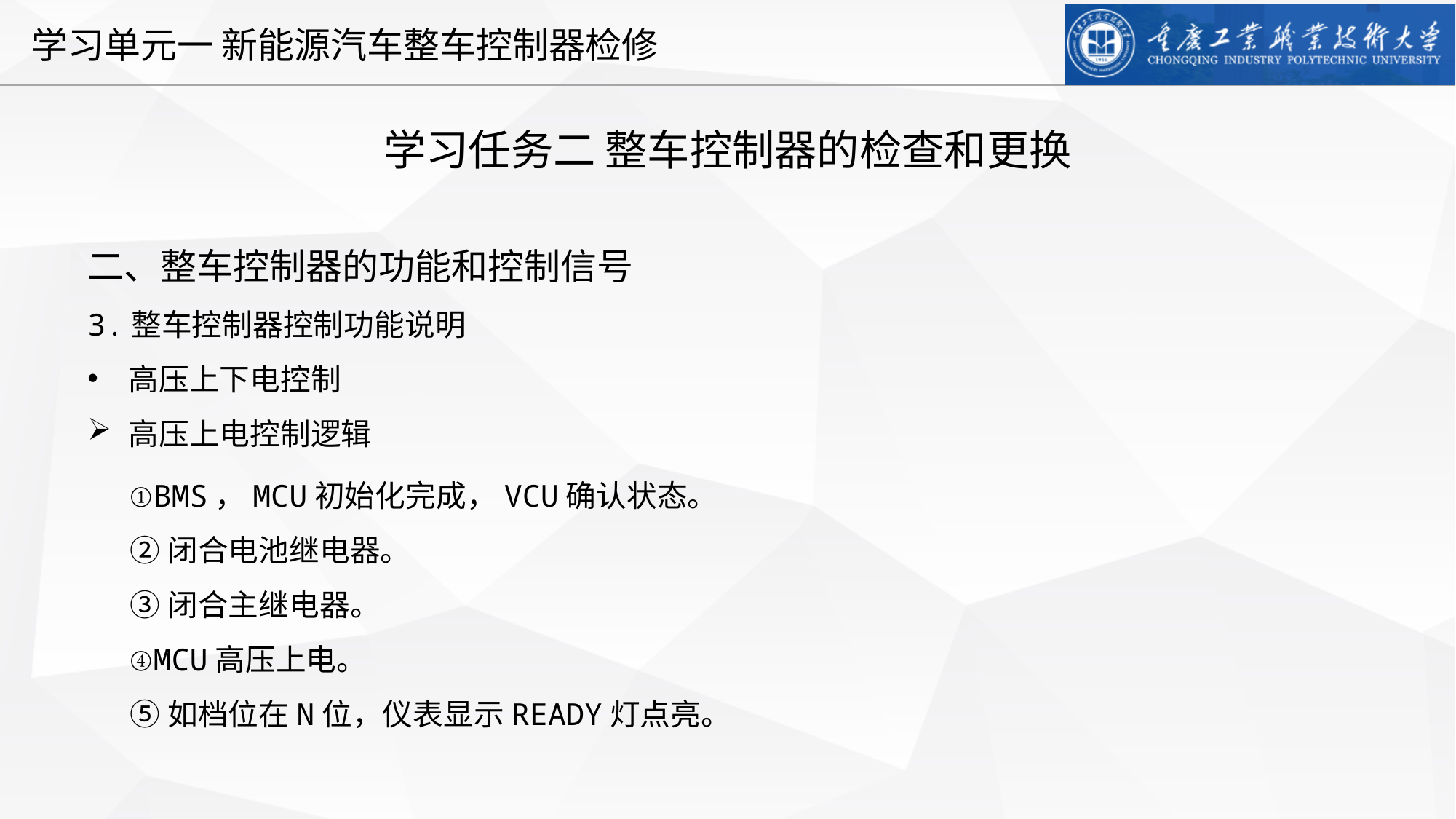

学习任务二 整车控制器的检查和更换
二、整车控制器的功能和控制信号
3.整车控制器控制功能说明
高压上下电控制
高压上电控制逻辑
①BMS，MCU初始化完成，VCU确认状态。
②闭合电池继电器。
③闭合主继电器。
④MCU高压上电。
⑤如档位在N位，仪表显示READY灯点亮。